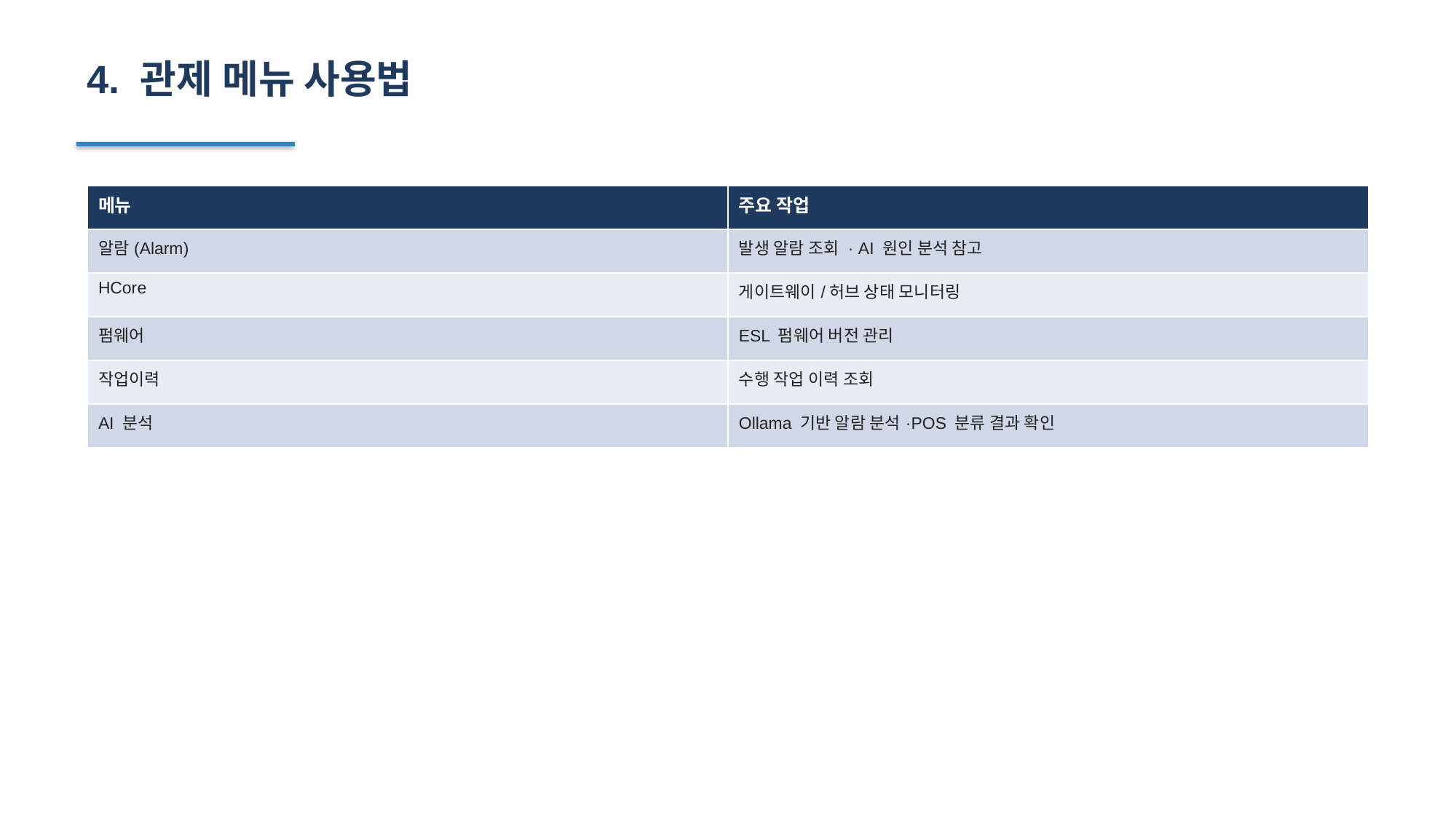

4. 관제 메뉴 사용법

| 메뉴 | 주요 작업 |
| --- | --- |
| 알람(Alarm) | 발생 알람 조회 · AI 원인 분석 참고 |
| HCore | 게이트웨이/허브 상태 모니터링 |
| 펌웨어 | ESL 펌웨어 버전 관리 |
| 작업이력 | 수행 작업 이력 조회 |
| AI 분석 | Ollama 기반 알람 분석·POS 분류 결과 확인 |